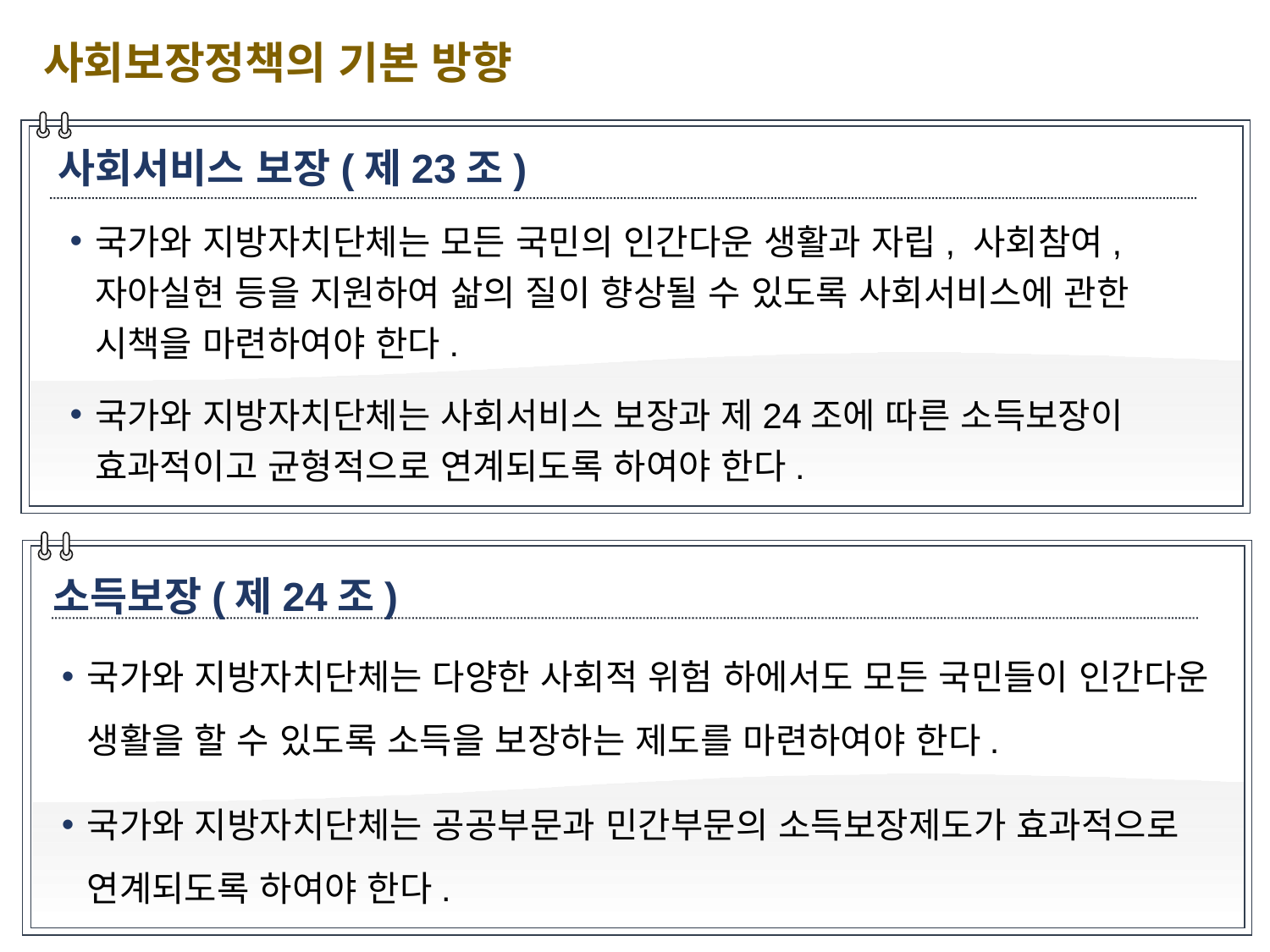

사회보장정책의 기본 방향

사회서비스 보장(제23조)

국가와 지방자치단체는 모든 국민의 인간다운 생활과 자립, 사회참여, 자아실현 등을 지원하여 삶의 질이 향상될 수 있도록 사회서비스에 관한 시책을 마련하여야 한다.
국가와 지방자치단체는 사회서비스 보장과 제24조에 따른 소득보장이 효과적이고 균형적으로 연계되도록 하여야 한다.

소득보장(제24조)

국가와 지방자치단체는 다양한 사회적 위험 하에서도 모든 국민들이 인간다운 생활을 할 수 있도록 소득을 보장하는 제도를 마련하여야 한다.
국가와 지방자치단체는 공공부문과 민간부문의 소득보장제도가 효과적으로 연계되도록 하여야 한다.